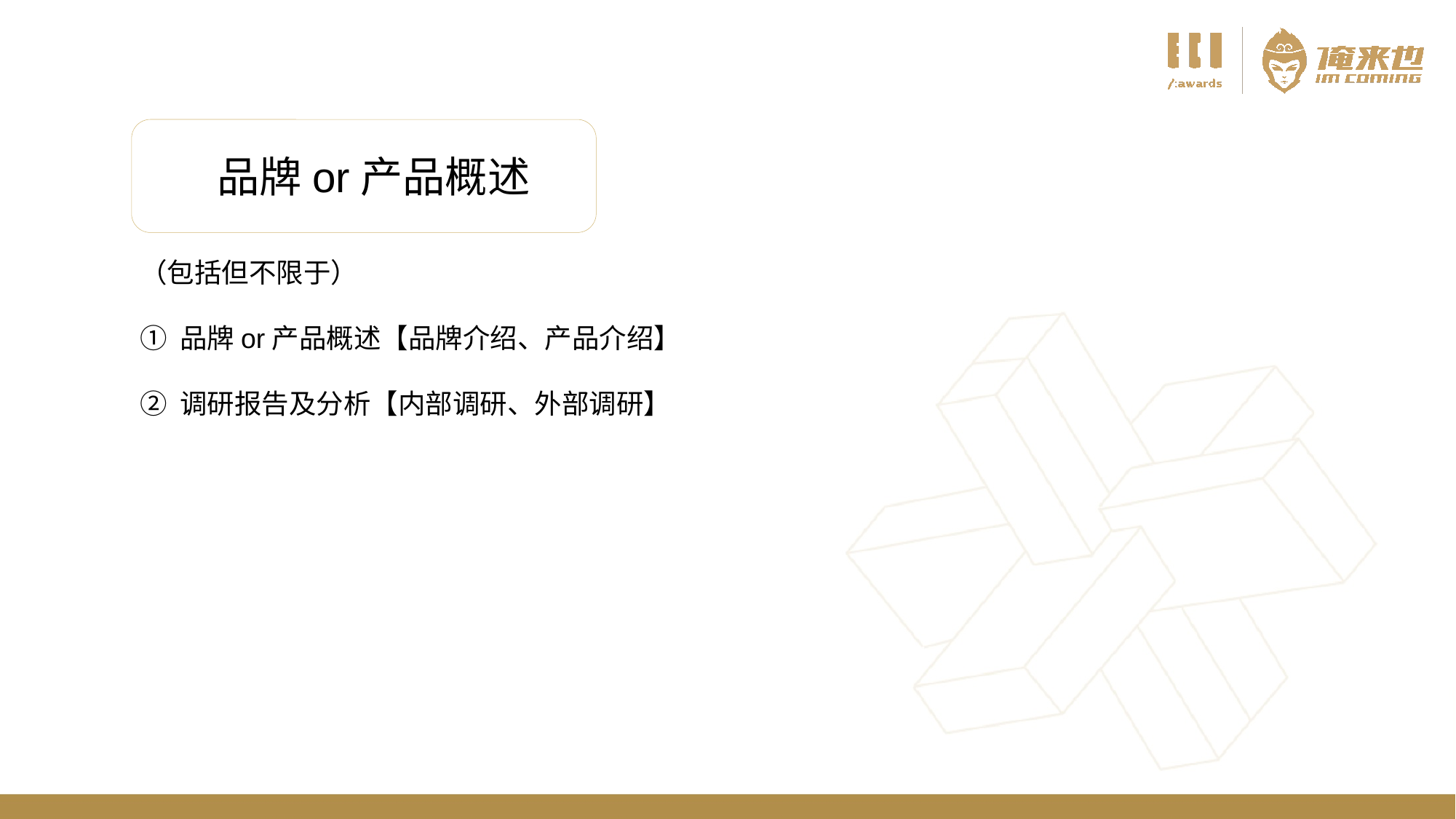

品牌or产品概述
（包括但不限于）

① 品牌or产品概述【品牌介绍、产品介绍】
② 调研报告及分析【内部调研、外部调研】